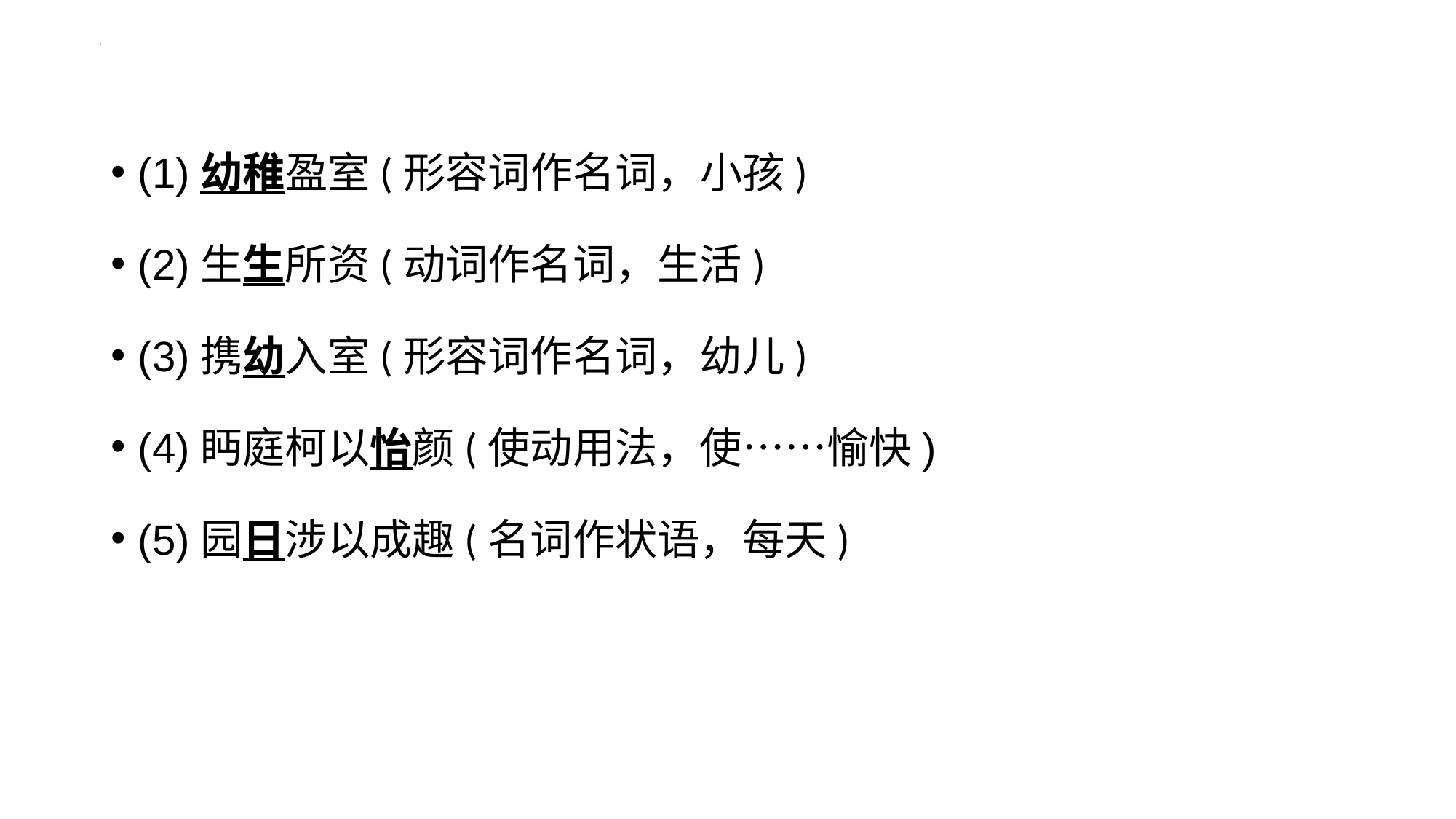

(1)幼稚盈室(形容词作名词，小孩)
(2)生生所资(动词作名词，生活)
(3)携幼入室(形容词作名词，幼儿)
(4)眄庭柯以怡颜(使动用法，使⋯⋯愉快)
(5)园日涉以成趣(名词作状语，每天)